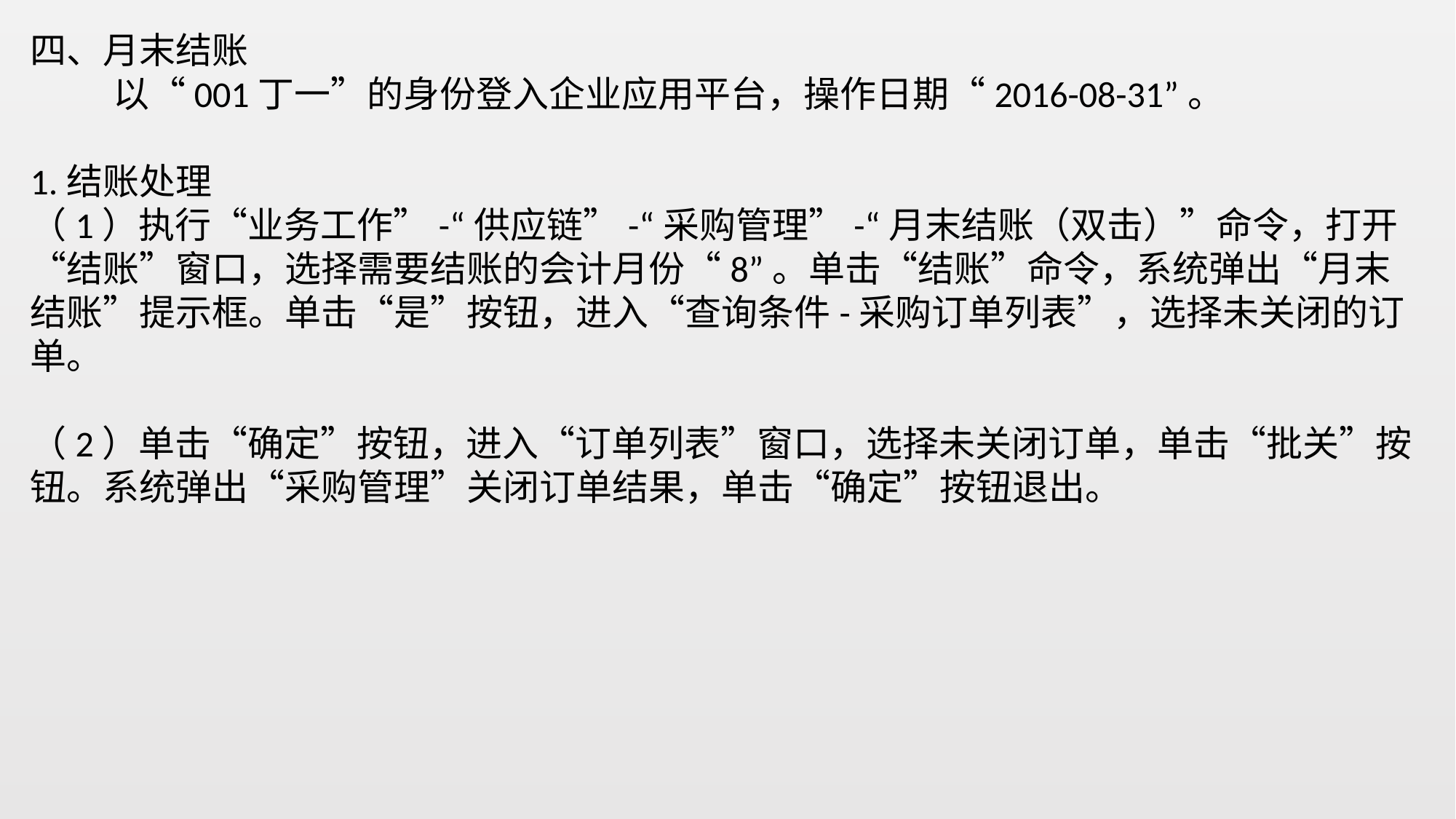

四、月末结账
         以“001丁一”的身份登入企业应用平台，操作日期“2016-08-31”。

1.结账处理
（1）执行“业务工作”-“供应链”-“采购管理”-“月末结账（双击）”命令，打开“结账”窗口，选择需要结账的会计月份“8”。单击“结账”命令，系统弹出“月末结账”提示框。单击“是”按钮，进入“查询条件-采购订单列表”，选择未关闭的订单。

（2）单击“确定”按钮，进入“订单列表”窗口，选择未关闭订单，单击“批关”按钮。系统弹出“采购管理”关闭订单结果，单击“确定”按钮退出。